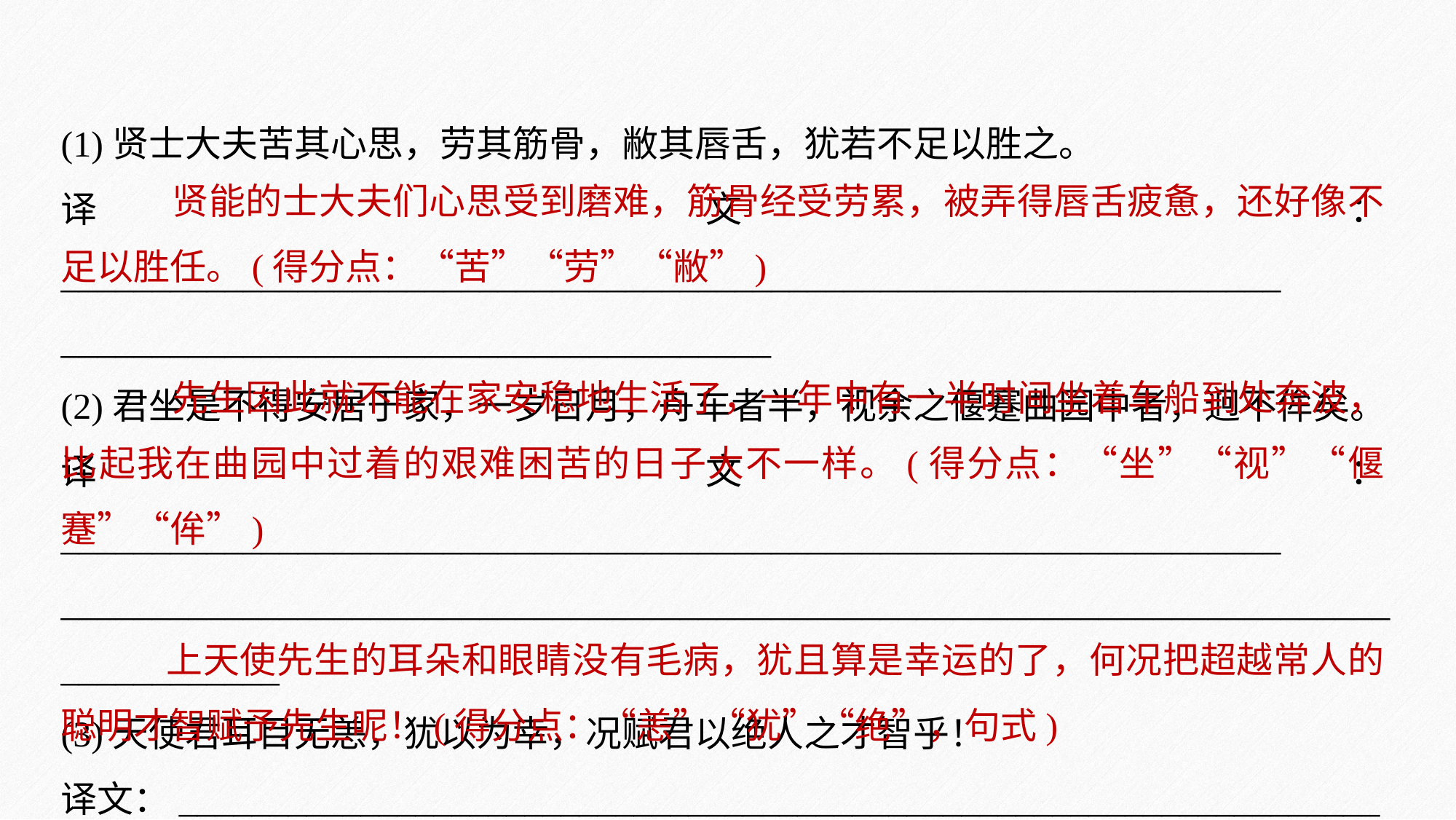

(1)贤士大夫苦其心思，劳其筋骨，敝其唇舌，犹若不足以胜之。
译文：___________________________________________________________________
_______________________________________
(2)君坐是不得安居于家，一岁日月，舟车者半，视余之偃蹇曲园中者，迥不侔矣。
译文：___________________________________________________________________
_____________________________________________________________________________________
(3)天使君耳目无恙，犹以为幸，况赋君以绝人之才智乎！
译文：__________________________________________________________________
______________________________________________________
            贤能的士大夫们心思受到磨难，筋骨经受劳累，被弄得唇舌疲惫，还好像不足以胜任。(得分点：“苦”“劳”“敝”)

            先生因此就不能在家安稳地生活了，一年中有一半时间坐着车船到处奔波，比起我在曲园中过着的艰难困苦的日子大不一样。(得分点：“坐”“视”“偃蹇”“侔”)

           上天使先生的耳朵和眼睛没有毛病，犹且算是幸运的了，何况把超越常人的聪明才智赋予先生呢！(得分点：“恙”“犹”“绝”，句式)